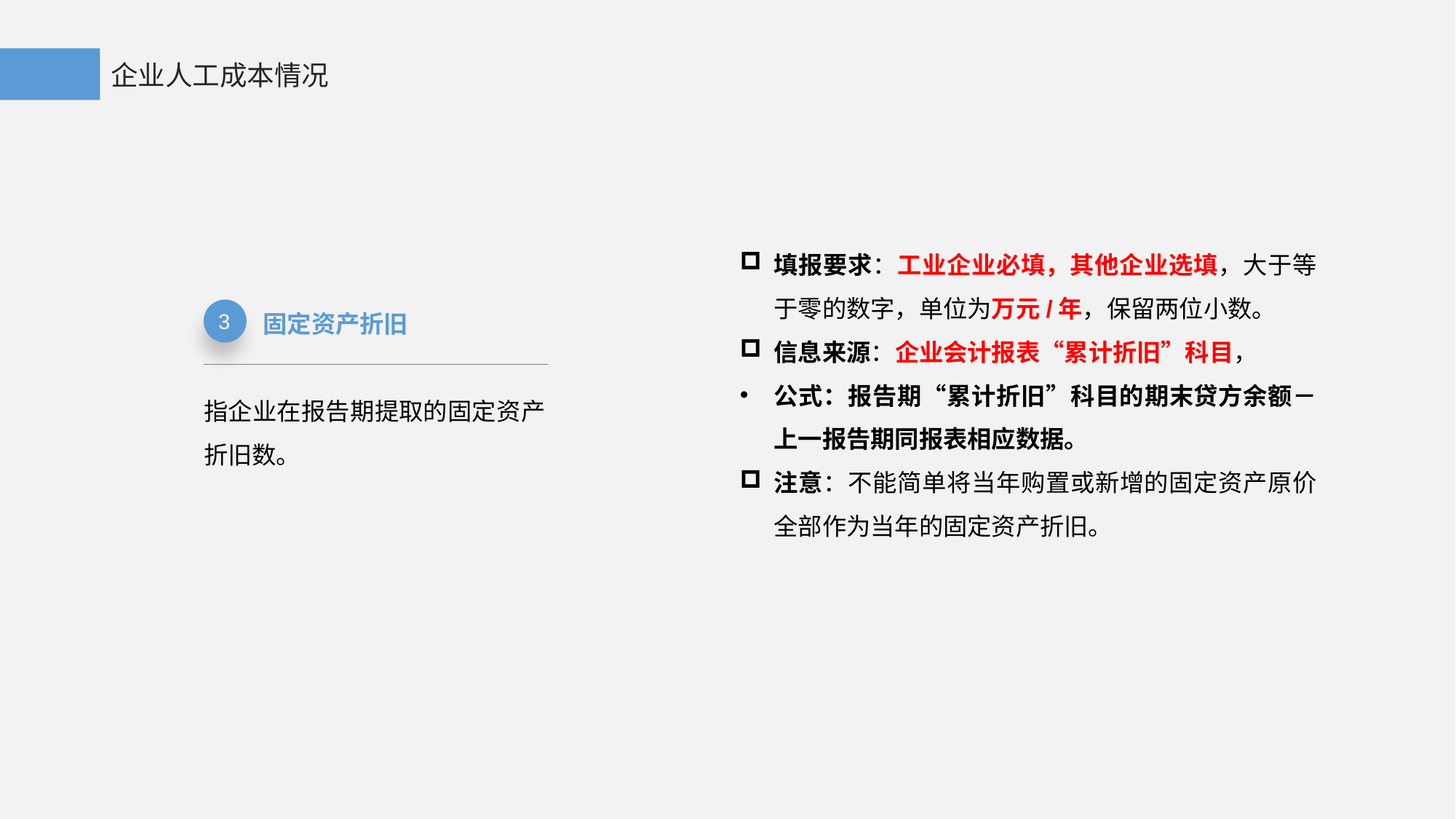

企业人工成本情况
填报要求：工业企业必填，其他企业选填，大于等于零的数字，单位为万元/年，保留两位小数。
信息来源：企业会计报表“累计折旧”科目，
公式：报告期“累计折旧”科目的期末贷方余额－上一报告期同报表相应数据。
注意：不能简单将当年购置或新增的固定资产原价全部作为当年的固定资产折旧。

固定资产折旧
3
指企业在报告期提取的固定资产折旧数。

22